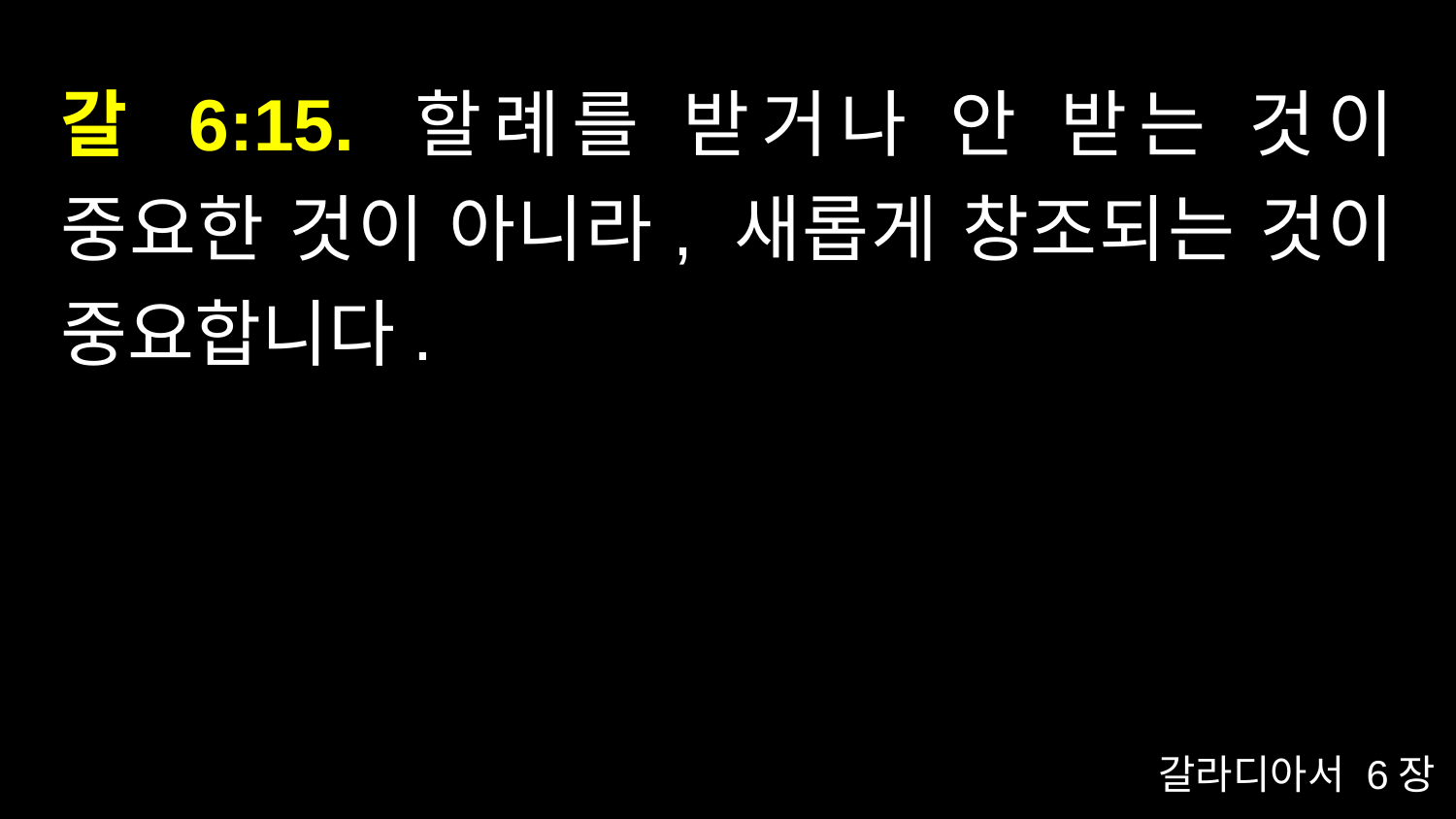

# 갈 6:15. 할례를 받거나 안 받는 것이 중요한 것이 아니라, 새롭게 창조되는 것이 중요합니다.
갈라디아서 6장